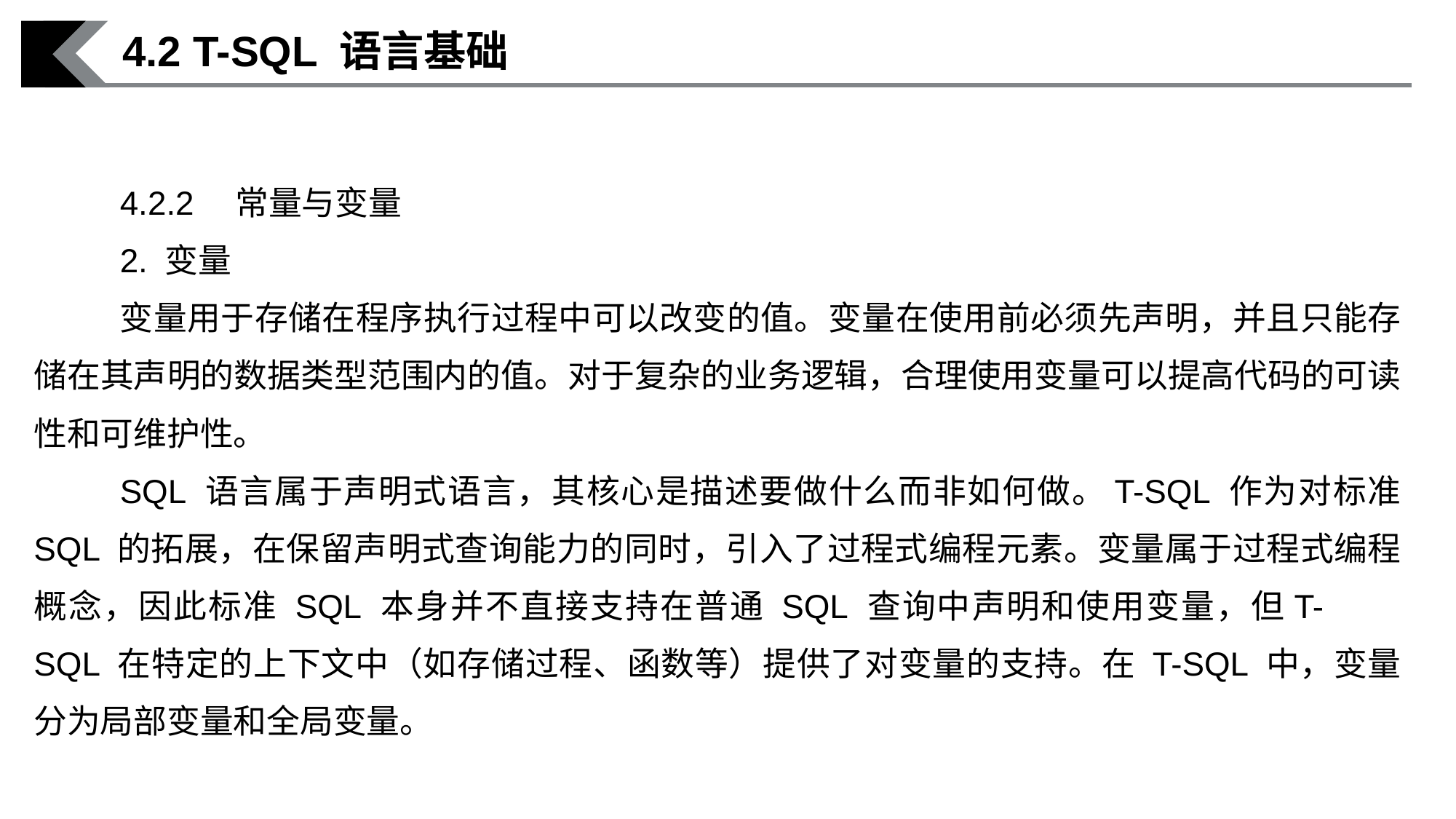

4.2 T-SQL 语言基础
4.2.2　常量与变量
2. 变量
变量用于存储在程序执行过程中可以改变的值。变量在使用前必须先声明，并且只能存储在其声明的数据类型范围内的值。对于复杂的业务逻辑，合理使用变量可以提高代码的可读性和可维护性。
SQL 语言属于声明式语言，其核心是描述要做什么而非如何做。T-SQL 作为对标准 SQL 的拓展，在保留声明式查询能力的同时，引入了过程式编程元素。变量属于过程式编程概念，因此标准 SQL 本身并不直接支持在普通 SQL 查询中声明和使用变量，但T-	SQL 在特定的上下文中（如存储过程、函数等）提供了对变量的支持。在 T-SQL 中，变量分为局部变量和全局变量。